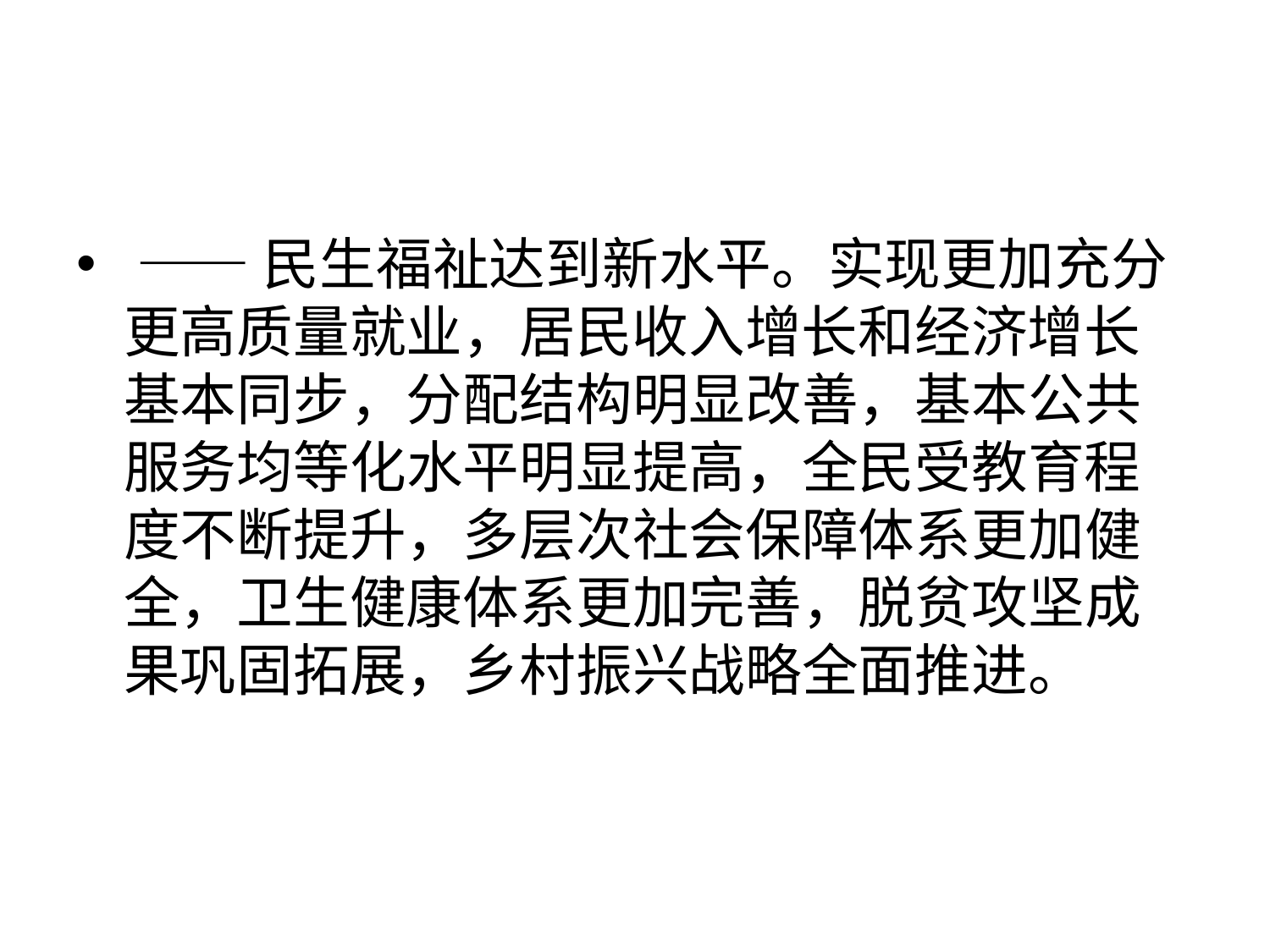

#
 ——民生福祉达到新水平。实现更加充分更高质量就业，居民收入增长和经济增长基本同步，分配结构明显改善，基本公共服务均等化水平明显提高，全民受教育程度不断提升，多层次社会保障体系更加健全，卫生健康体系更加完善，脱贫攻坚成果巩固拓展，乡村振兴战略全面推进。